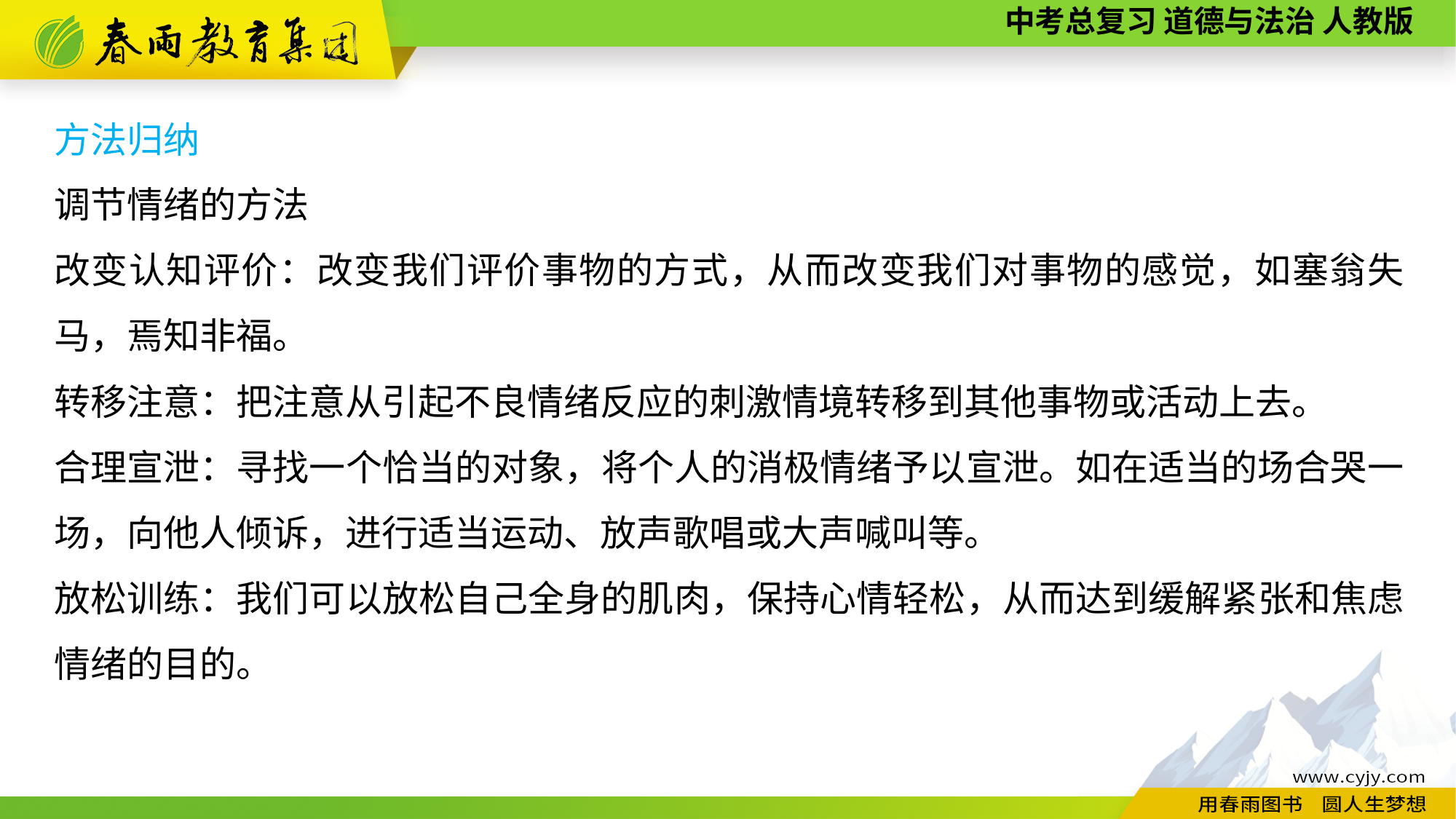

方法归纳
调节情绪的方法
改变认知评价：改变我们评价事物的方式，从而改变我们对事物的感觉，如塞翁失马，焉知非福。
转移注意：把注意从引起不良情绪反应的刺激情境转移到其他事物或活动上去。
合理宣泄：寻找一个恰当的对象，将个人的消极情绪予以宣泄。如在适当的场合哭一场，向他人倾诉，进行适当运动、放声歌唱或大声喊叫等。
放松训练：我们可以放松自己全身的肌肉，保持心情轻松，从而达到缓解紧张和焦虑情绪的目的。